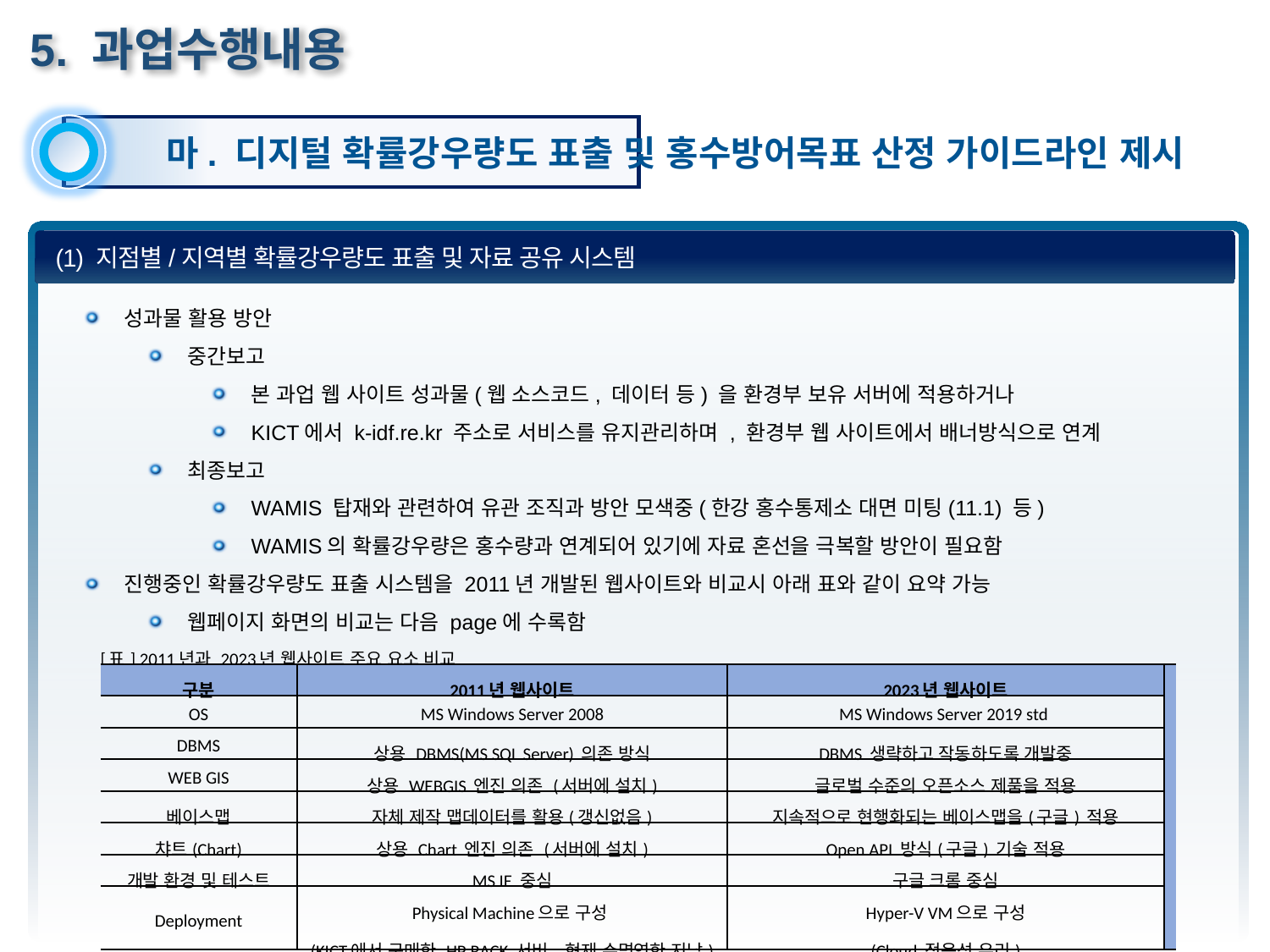

5. 과업수행내용

마. 디지털 확률강우량도 표출 및 홍수방어목표 산정 가이드라인 제시

   (1) 지점별/지역별 확률강우량도 표출 및 자료 공유 시스템
성과물 활용 방안
중간보고
본 과업 웹 사이트 성과물(웹 소스코드, 데이터 등) 을 환경부 보유 서버에 적용하거나
KICT에서 k-idf.re.kr 주소로 서비스를 유지관리하며 , 환경부 웹 사이트에서 배너방식으로 연계
최종보고
WAMIS 탑재와 관련하여 유관 조직과 방안 모색중(한강 홍수통제소 대면 미팅(11.1) 등)
WAMIS의 확률강우량은 홍수량과 연계되어 있기에 자료 혼선을 극복할 방안이 필요함
진행중인 확률강우량도 표출 시스템을 2011년 개발된 웹사이트와 비교시 아래 표와 같이 요약 가능
웹페이지 화면의 비교는 다음 page에 수록함
| [표] 2011년과 2023년 웹사이트 주요 요소 비교 |  |  |  |
| --- | --- | --- | --- |
| 구분 | 2011년 웹사이트 | 2023년 웹사이트 |  |
| OS | MS Windows Server 2008 | MS Windows Server 2019 std |  |
| DBMS | 상용 DBMS(MS SQL Server) 의존 방식 | DBMS 생략하고 작동하도록 개발중 |  |
| WEB GIS | 상용 WEBGIS 엔진 의존 (서버에 설치) | 글로벌 수준의 오픈소스 제품을 적용 |  |
| 베이스맵 | 자체 제작 맵데이터를 활용(갱신없음) | 지속적으로 현행화되는 베이스맵을(구글) 적용 |  |
| 챠트(Chart) | 상용 Chart 엔진 의존 (서버에 설치) | Open API 방식(구글) 기술 적용 |  |
| 개발 환경 및 테스트 | MS IE 중심 | 구글 크롬 중심 |  |
| Deployment | Physical Machine으로 구성 (KICT에서 구매한 HP RACK 서버, 현재 수명연한 지남) | Hyper-V VM으로 구성 (Cloud 적응성 유리) |  |